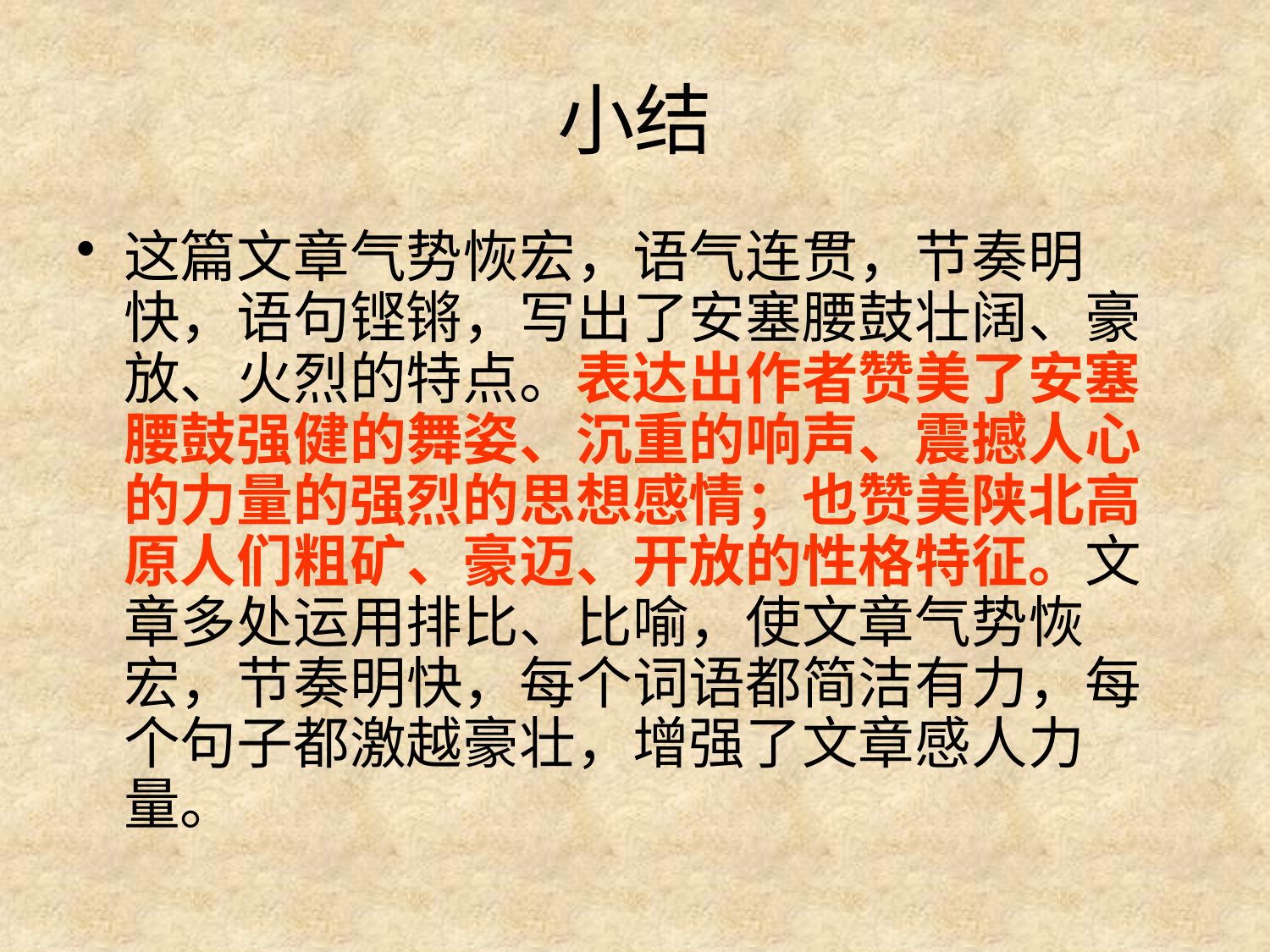

# 小结
这篇文章气势恢宏，语气连贯，节奏明快，语句铿锵，写出了安塞腰鼓壮阔、豪放、火烈的特点。表达出作者赞美了安塞腰鼓强健的舞姿、沉重的响声、震撼人心的力量的强烈的思想感情；也赞美陕北高原人们粗矿、豪迈、开放的性格特征。文章多处运用排比、比喻，使文章气势恢宏，节奏明快，每个词语都简洁有力，每个句子都激越豪壮，增强了文章感人力量。